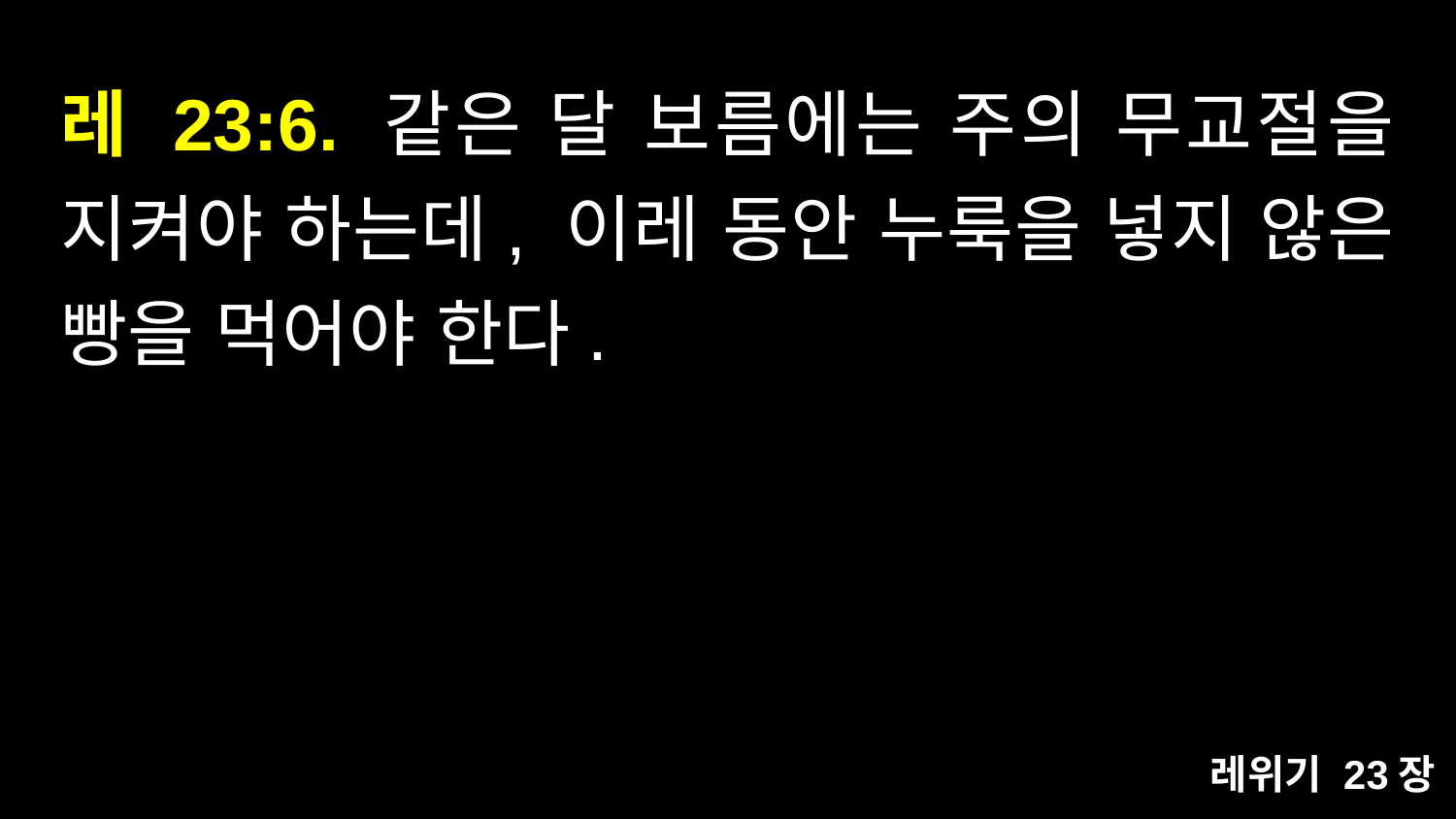

# 레 23:6. 같은 달 보름에는 주의 무교절을 지켜야 하는데, 이레 동안 누룩을 넣지 않은 빵을 먹어야 한다.
레위기 23장